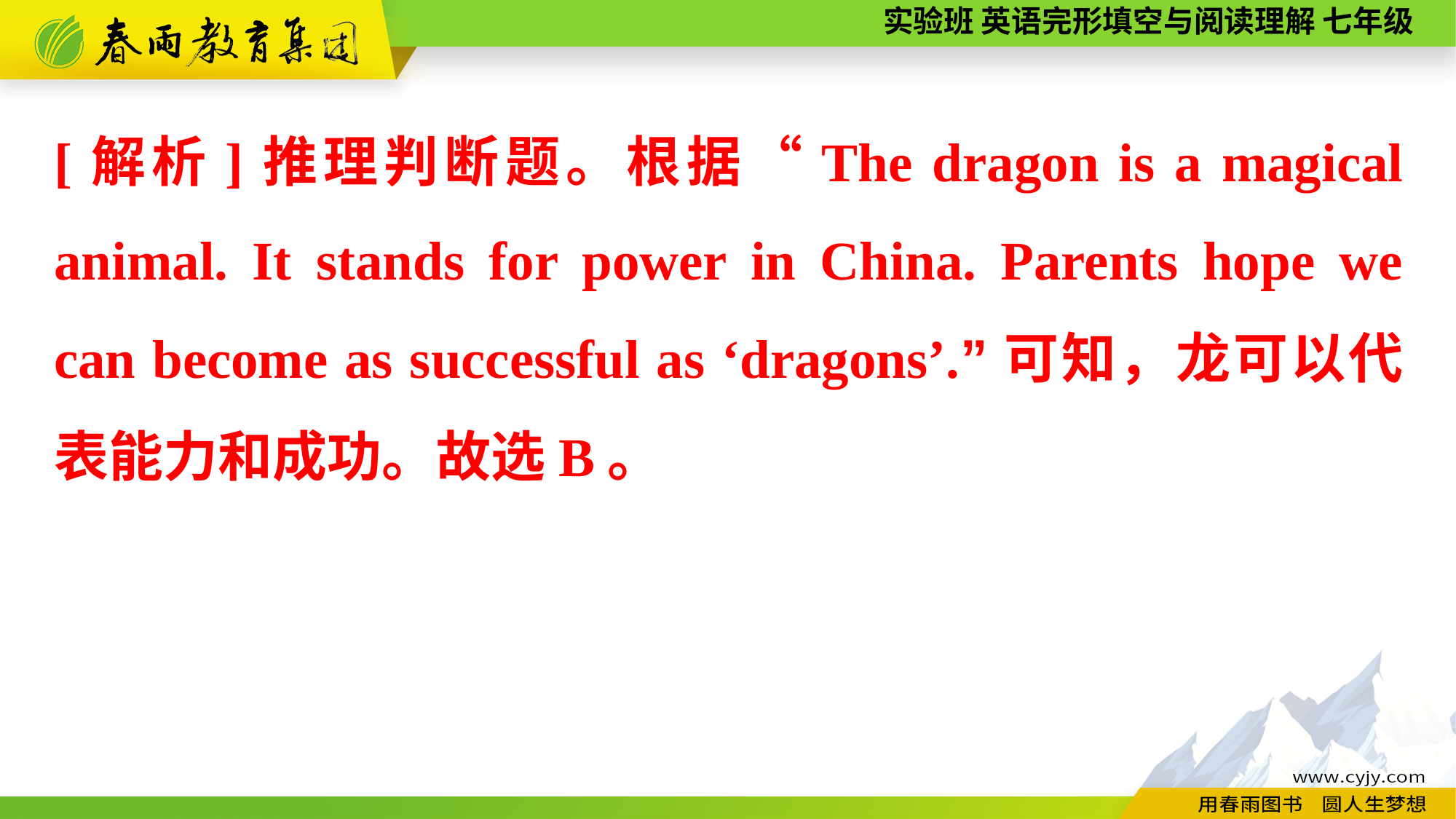

[解析]推理判断题。根据“The dragon is a magical animal. It stands for power in China. Parents hope we can become as successful as ‘dragons’.”可知，龙可以代表能力和成功。故选B。